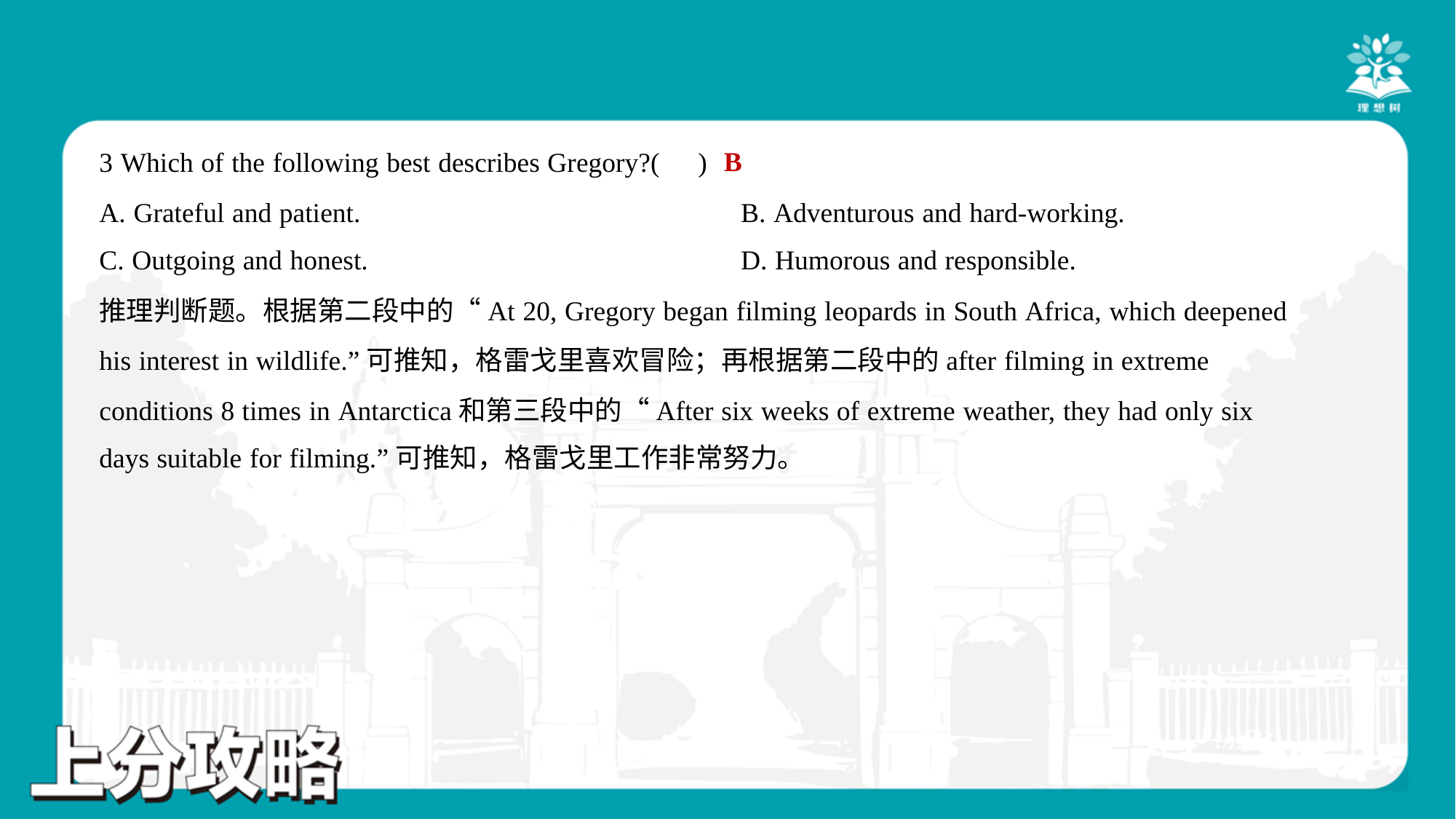

B
3 Which of the following best describes Gregory?(     )
A. Grateful and patient.	B. Adventurous and hard-working.
C. Outgoing and honest.	D. Humorous and responsible.
推理判断题。根据第二段中的“At 20, Gregory began filming leopards in South Africa, which deepened
his interest in wildlife.”可推知，格雷戈里喜欢冒险；再根据第二段中的after filming in extreme
conditions 8 times in Antarctica和第三段中的“After six weeks of extreme weather, they had only six
days suitable for filming.”可推知，格雷戈里工作非常努力。